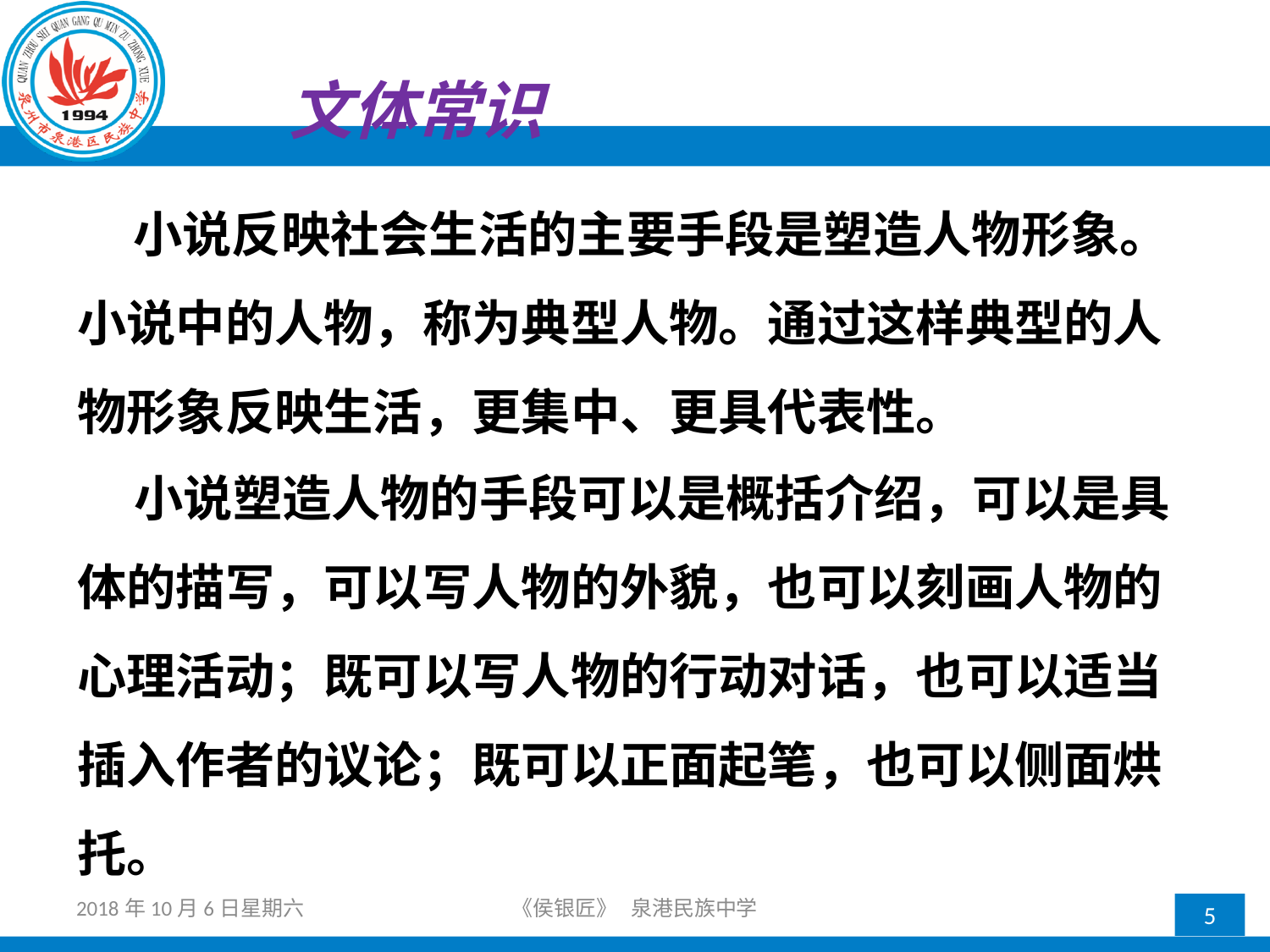

文体常识
    小说反映社会生活的主要手段是塑造人物形象。小说中的人物，称为典型人物。通过这样典型的人物形象反映生活，更集中、更具代表性。
    小说塑造人物的手段可以是概括介绍，可以是具体的描写，可以写人物的外貌，也可以刻画人物的心理活动；既可以写人物的行动对话，也可以适当插入作者的议论；既可以正面起笔，也可以侧面烘托。
2018年10月6日星期六
《侯银匠》  泉港民族中学